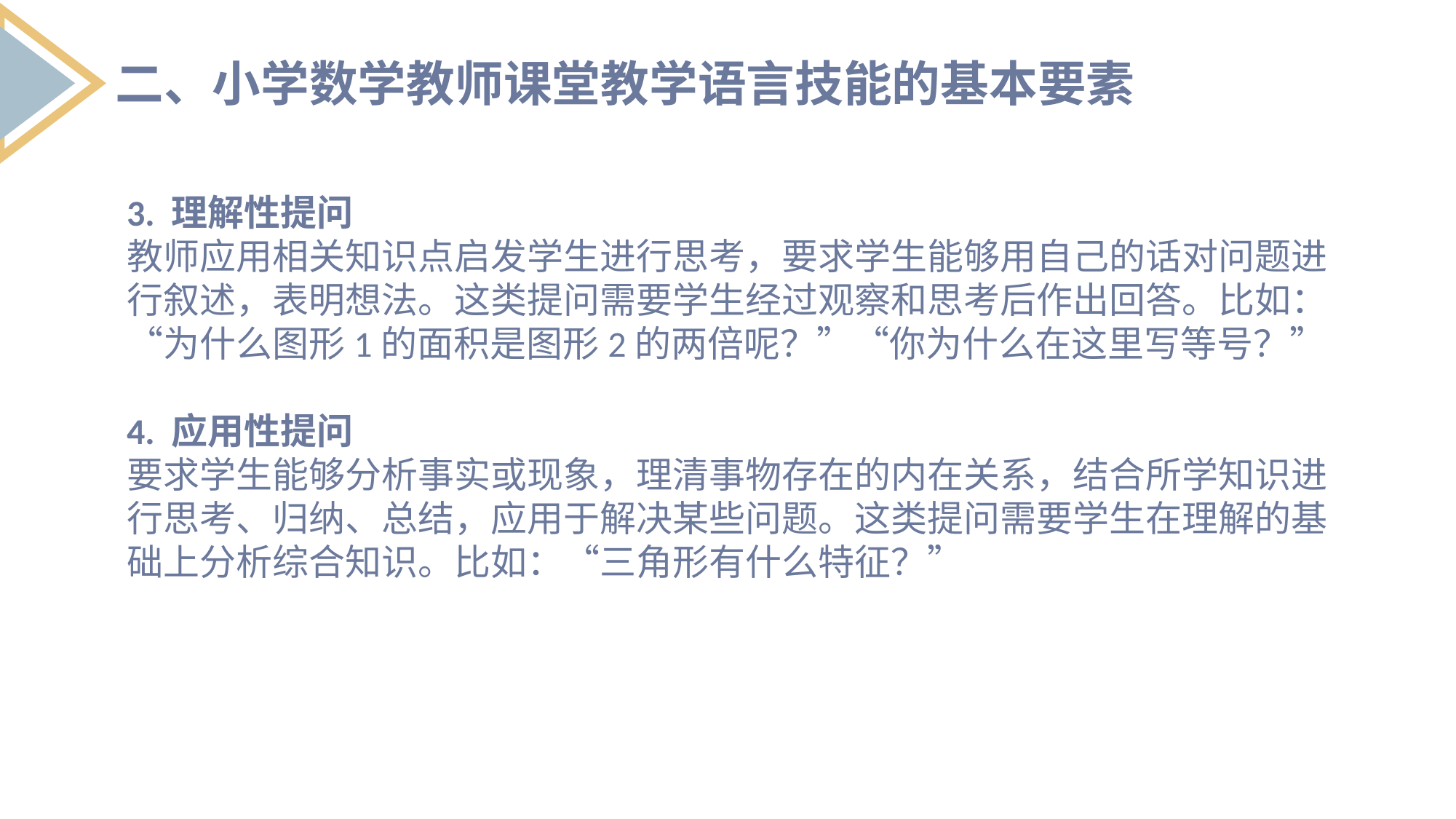

二、小学数学教师课堂教学语言技能的基本要素
3. 理解性提问
教师应用相关知识点启发学生进行思考，要求学生能够用自己的话对问题进行叙述，表明想法。这类提问需要学生经过观察和思考后作出回答。比如：“为什么图形1的面积是图形2的两倍呢？”“你为什么在这里写等号？”

4. 应用性提问
要求学生能够分析事实或现象，理清事物存在的内在关系，结合所学知识进行思考、归纳、总结，应用于解决某些问题。这类提问需要学生在理解的基础上分析综合知识。比如：“三角形有什么特征？”